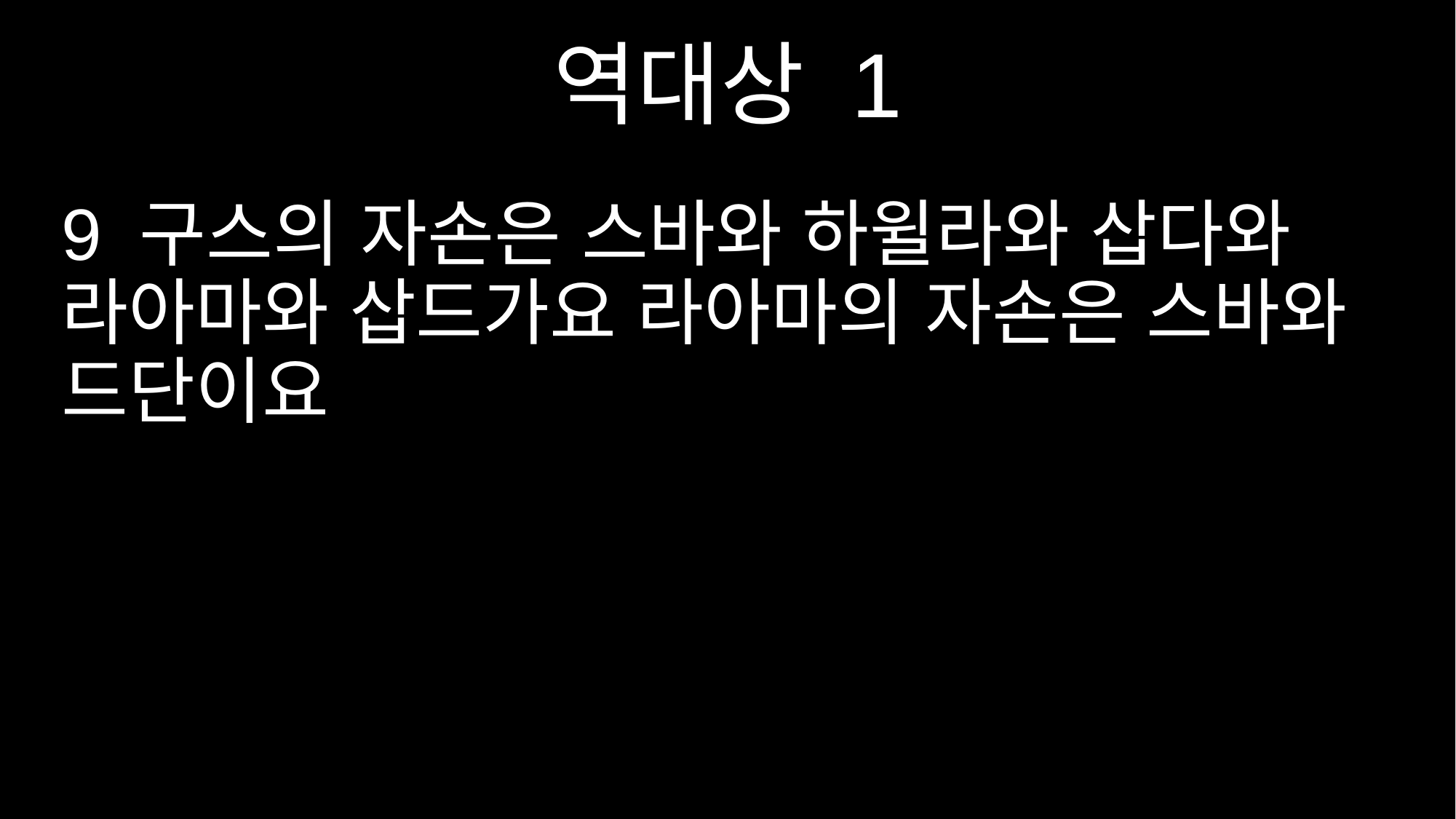

역대상 1
9 구스의 자손은 스바와 하윌라와 삽다와 라아마와 삽드가요 라아마의 자손은 스바와 드단이요